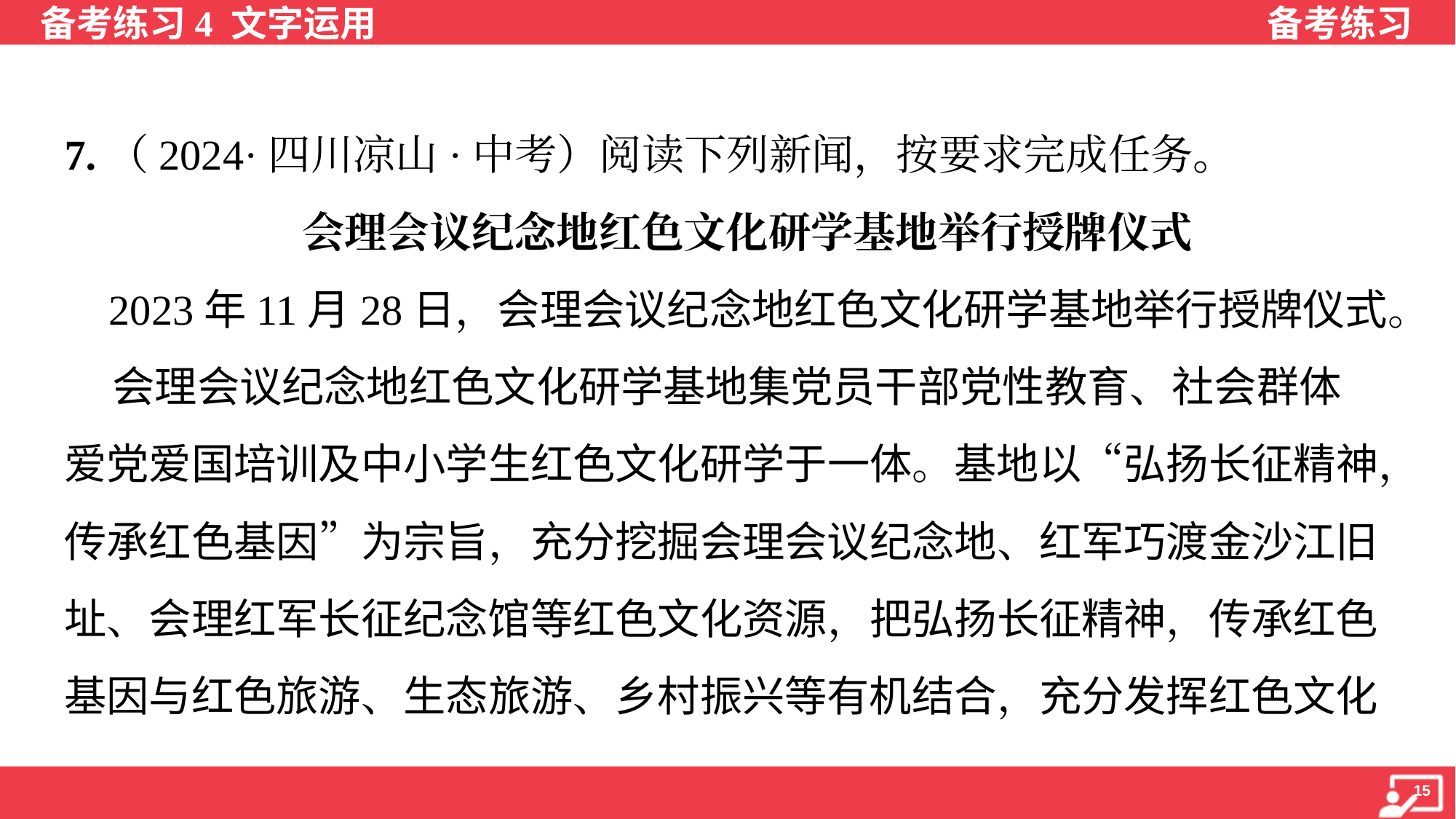

7.（2024·四川凉山·中考）阅读下列新闻，按要求完成任务。
会理会议纪念地红色文化研学基地举行授牌仪式
    2023年11月28日，会理会议纪念地红色文化研学基地举行授牌仪式。
    会理会议纪念地红色文化研学基地集党员干部党性教育、社会群体
爱党爱国培训及中小学生红色文化研学于一体。基地以“弘扬长征精神，
传承红色基因”为宗旨，充分挖掘会理会议纪念地、红军巧渡金沙江旧
址、会理红军长征纪念馆等红色文化资源，把弘扬长征精神，传承红色
基因与红色旅游、生态旅游、乡村振兴等有机结合，充分发挥红色文化